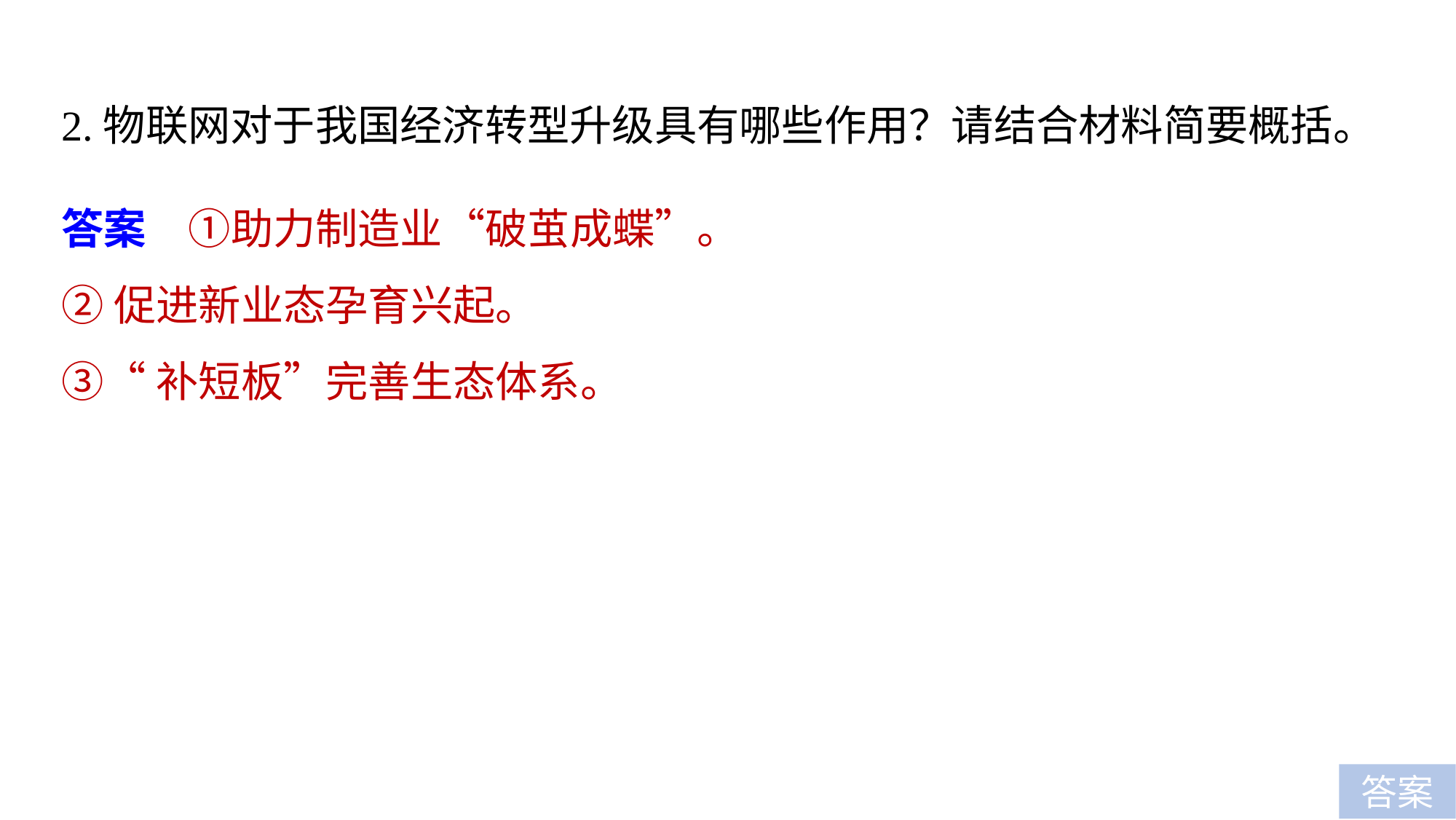

2.物联网对于我国经济转型升级具有哪些作用？请结合材料简要概括。
答案　①助力制造业“破茧成蝶”。
②促进新业态孕育兴起。
③“补短板”完善生态体系。
答案